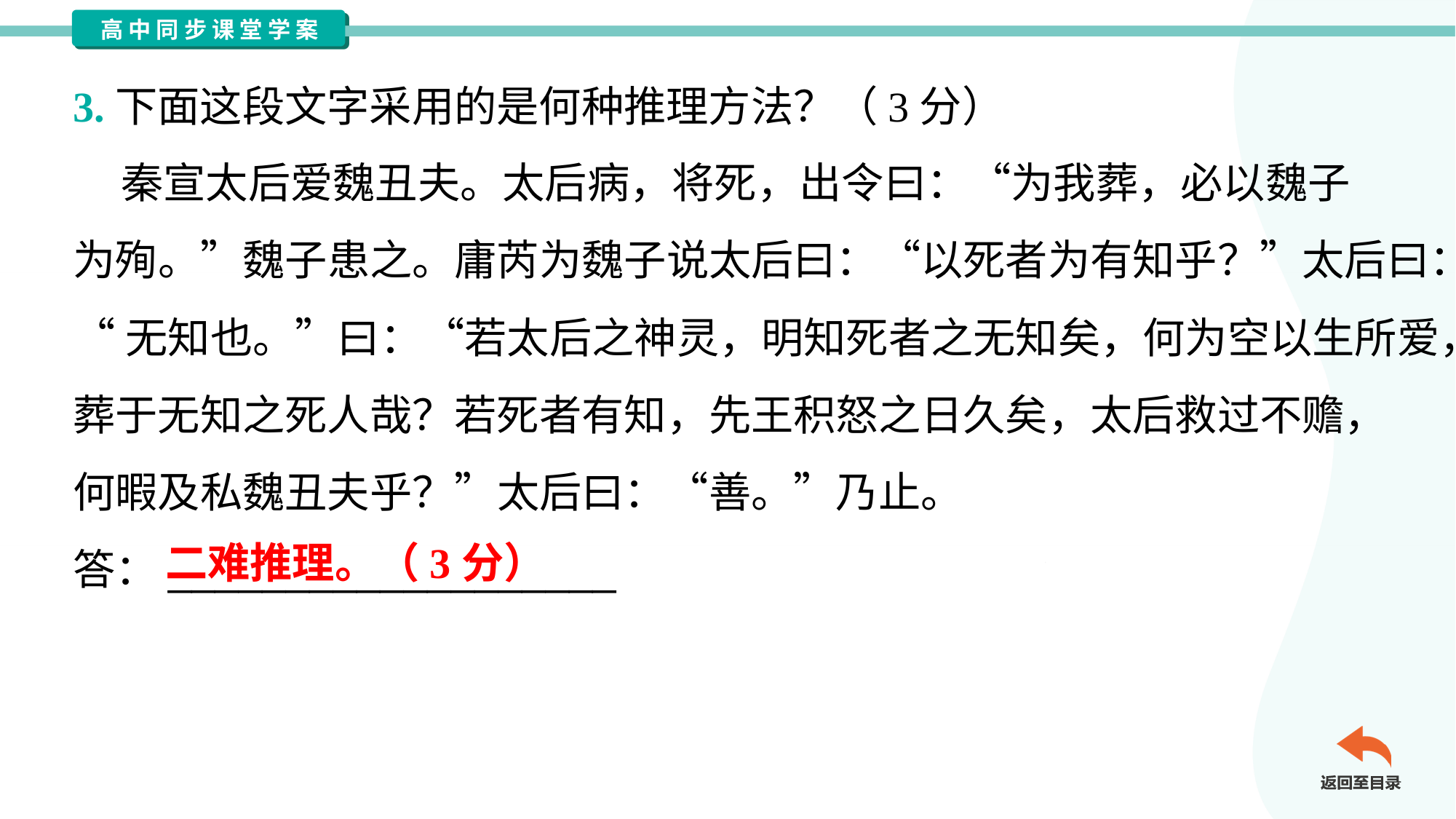

3.下面这段文字采用的是何种推理方法？（3分）
    秦宣太后爱魏丑夫。太后病，将死，出令曰：“为我葬，必以魏子
为殉。”魏子患之。庸芮为魏子说太后曰：“以死者为有知乎？”太后曰：
“无知也。”曰：“若太后之神灵，明知死者之无知矣，何为空以生所爱，
葬于无知之死人哉？若死者有知，先王积怒之日久矣，太后救过不赡，
何暇及私魏丑夫乎？”太后曰：“善。”乃止。
答：___________________
二难推理。（3分）